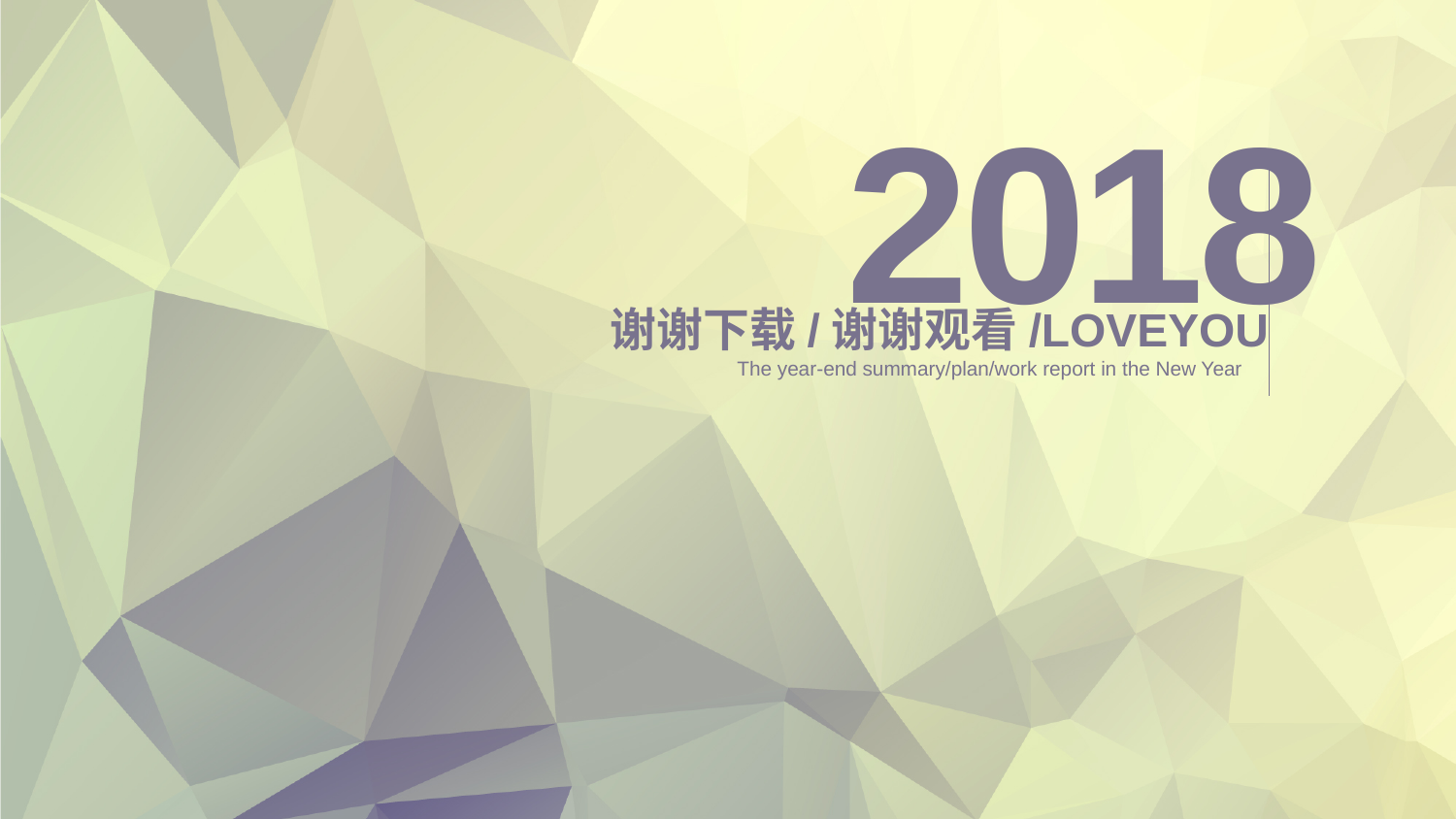

2018
谢谢下载/谢谢观看/LOVEYOU
The year-end summary/plan/work report in the New Year